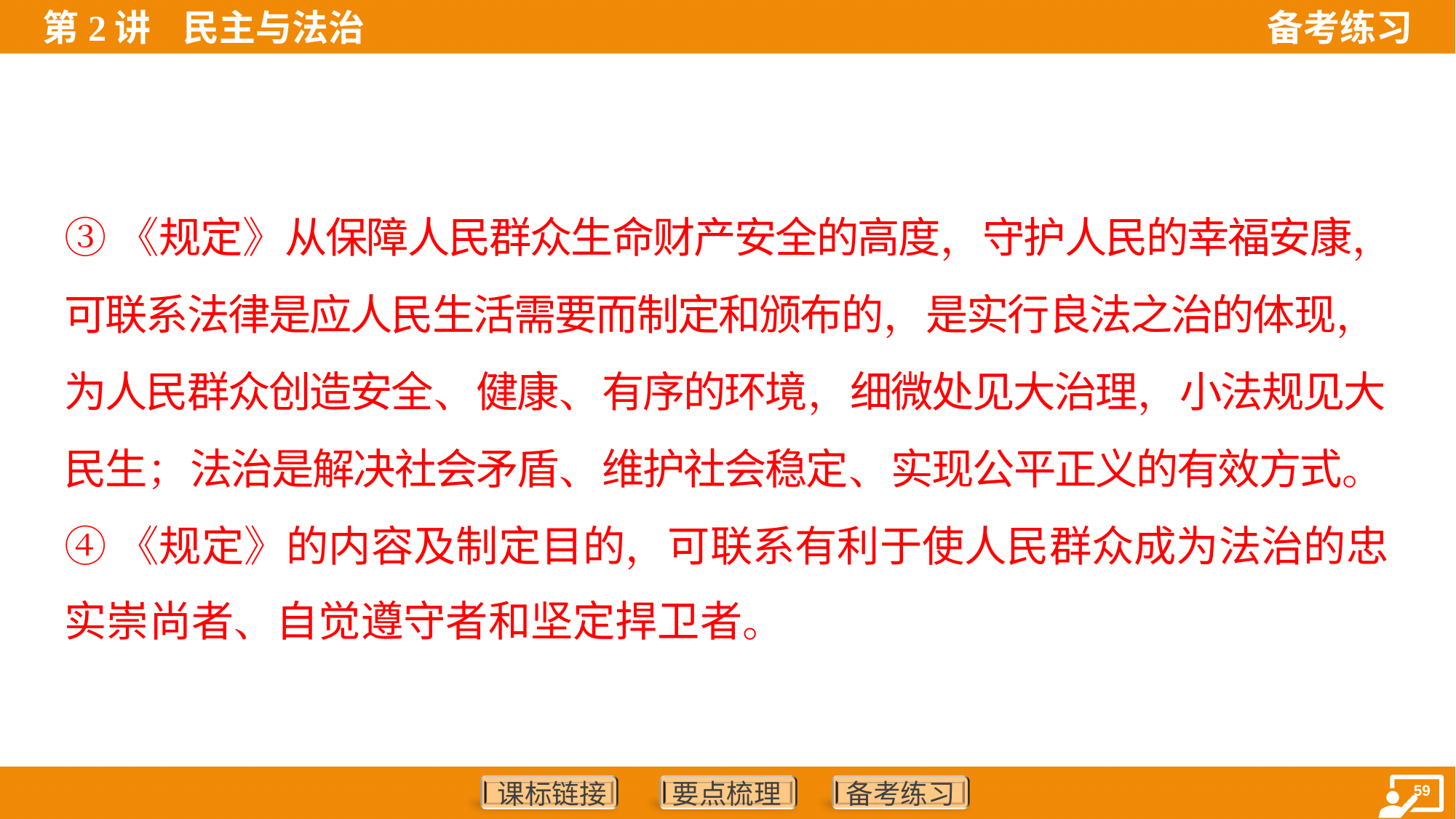

③《规定》从保障人民群众生命财产安全的高度，守护人民的幸福安康，
可联系法律是应人民生活需要而制定和颁布的，是实行良法之治的体现，
为人民群众创造安全、健康、有序的环境，细微处见大治理，小法规见大
民生；法治是解决社会矛盾、维护社会稳定、实现公平正义的有效方式。
④《规定》的内容及制定目的，可联系有利于使人民群众成为法治的忠
实崇尚者、自觉遵守者和坚定捍卫者。